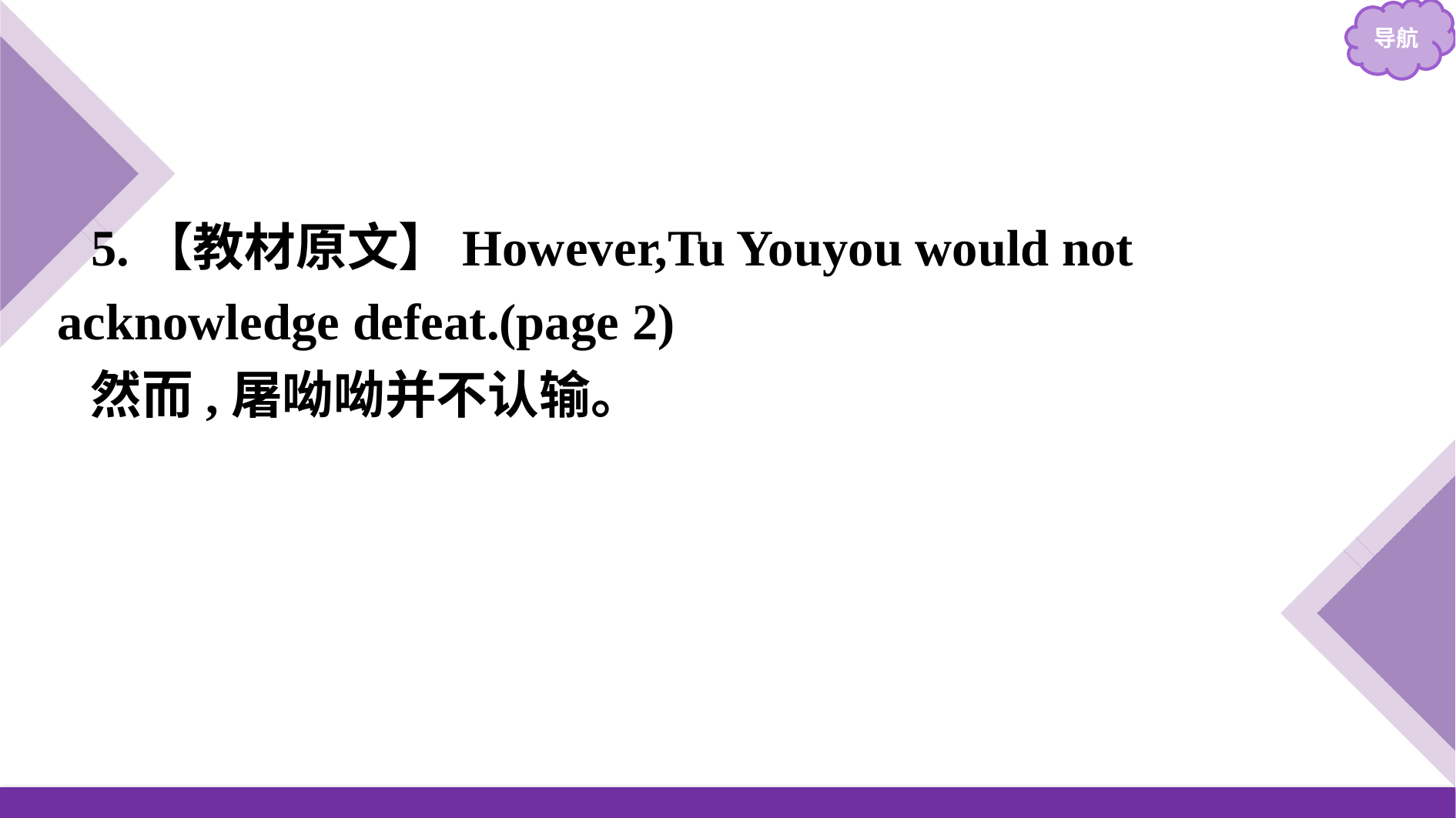

5.【教材原文】However,Tu Youyou would not acknowledge defeat.(page 2)
然而,屠呦呦并不认输。